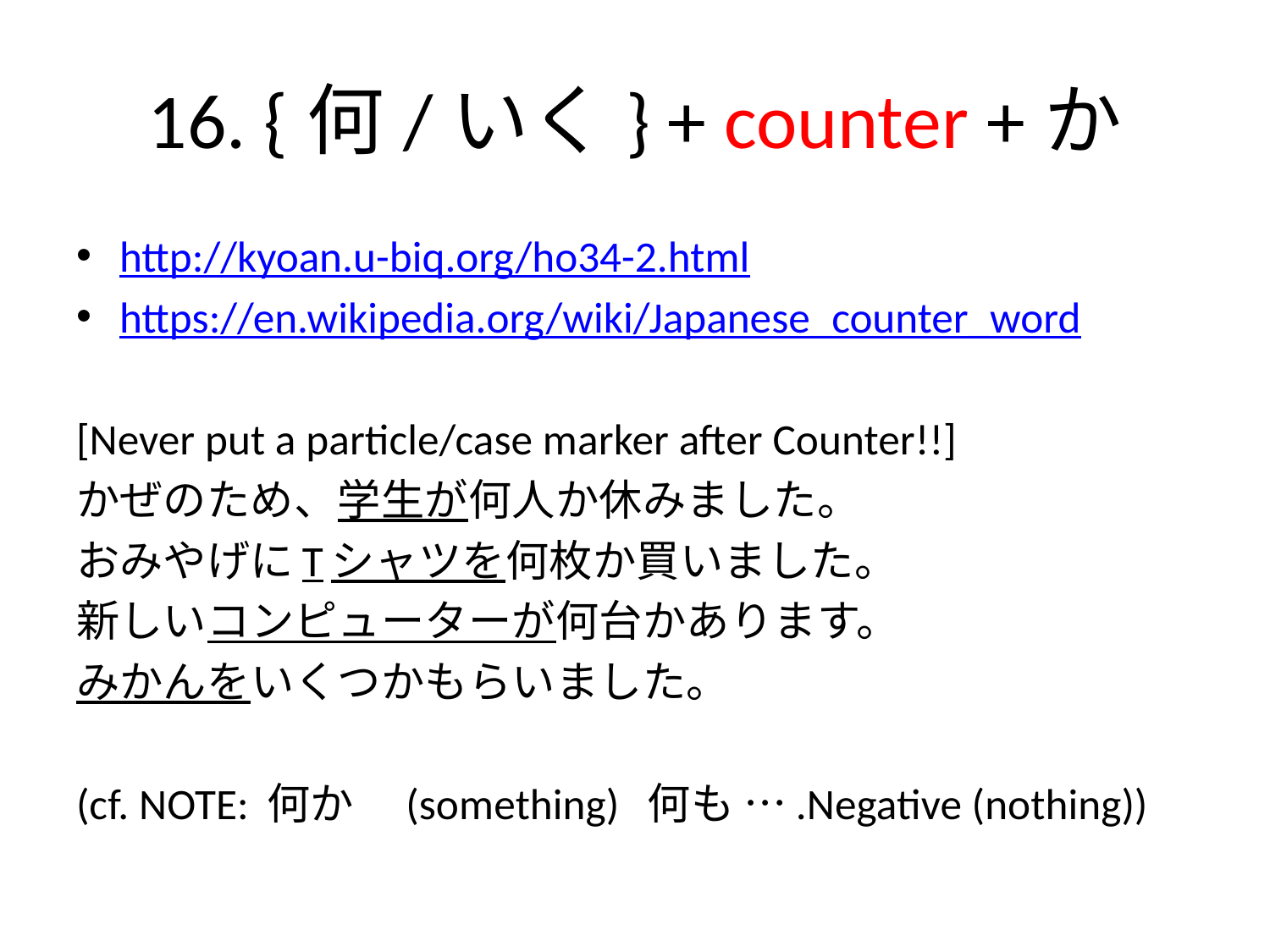

# 16. {何/いく} + counter +か
http://kyoan.u-biq.org/ho34-2.html
https://en.wikipedia.org/wiki/Japanese_counter_word

[Never put a particle/case marker after Counter!!]
かぜのため、学生が何人か休みました。
おみやげにTシャツを何枚か買いました。
新しいコンピューターが何台かあります。
みかんをいくつかもらいました。

(cf. NOTE: 何か　(something)  何も ….Negative (nothing))